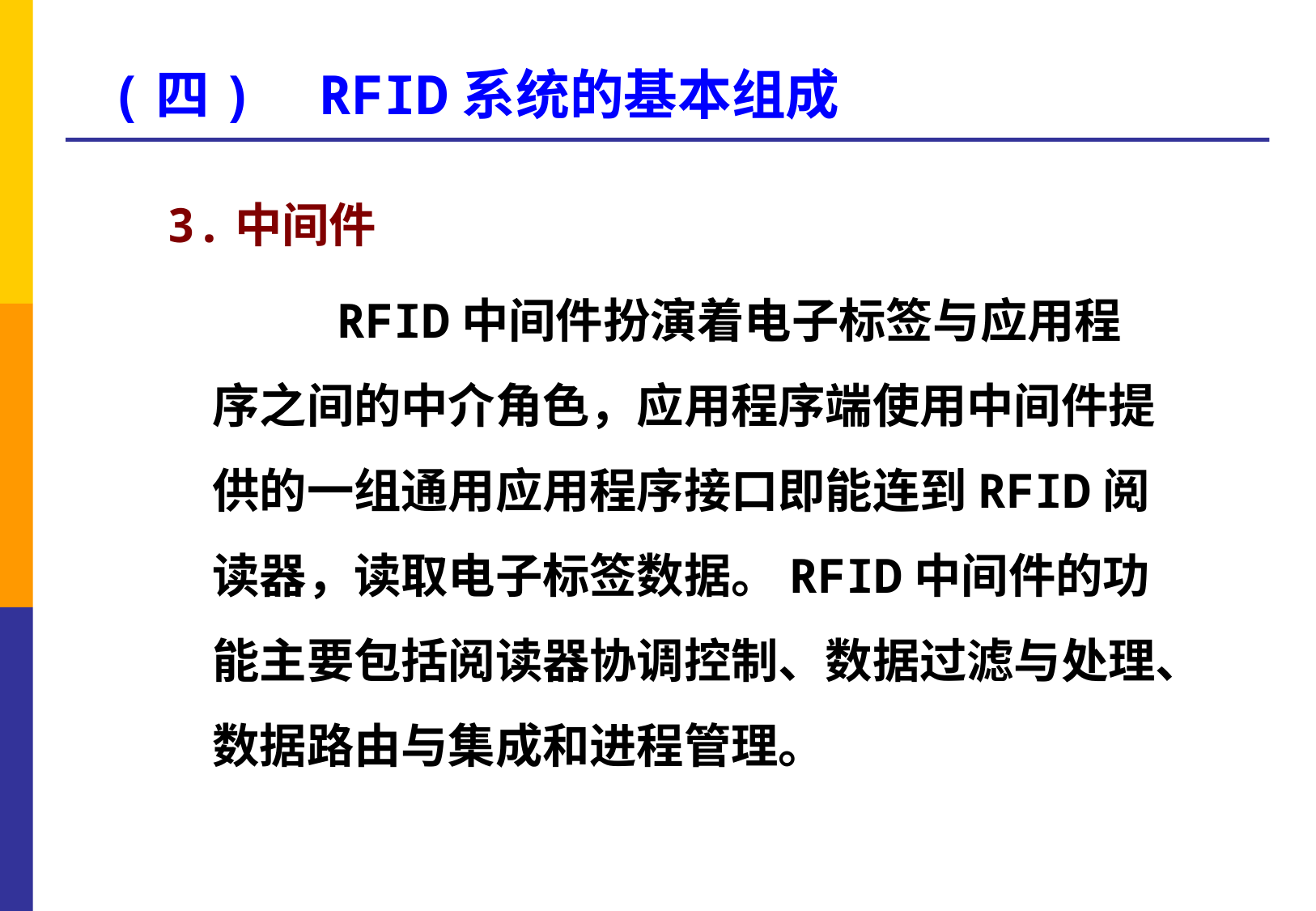

# (四)  RFID系统的基本组成
3.中间件
      RFID中间件扮演着电子标签与应用程序之间的中介角色，应用程序端使用中间件提供的一组通用应用程序接口即能连到RFID阅读器，读取电子标签数据。RFID中间件的功能主要包括阅读器协调控制、数据过滤与处理、数据路由与集成和进程管理。